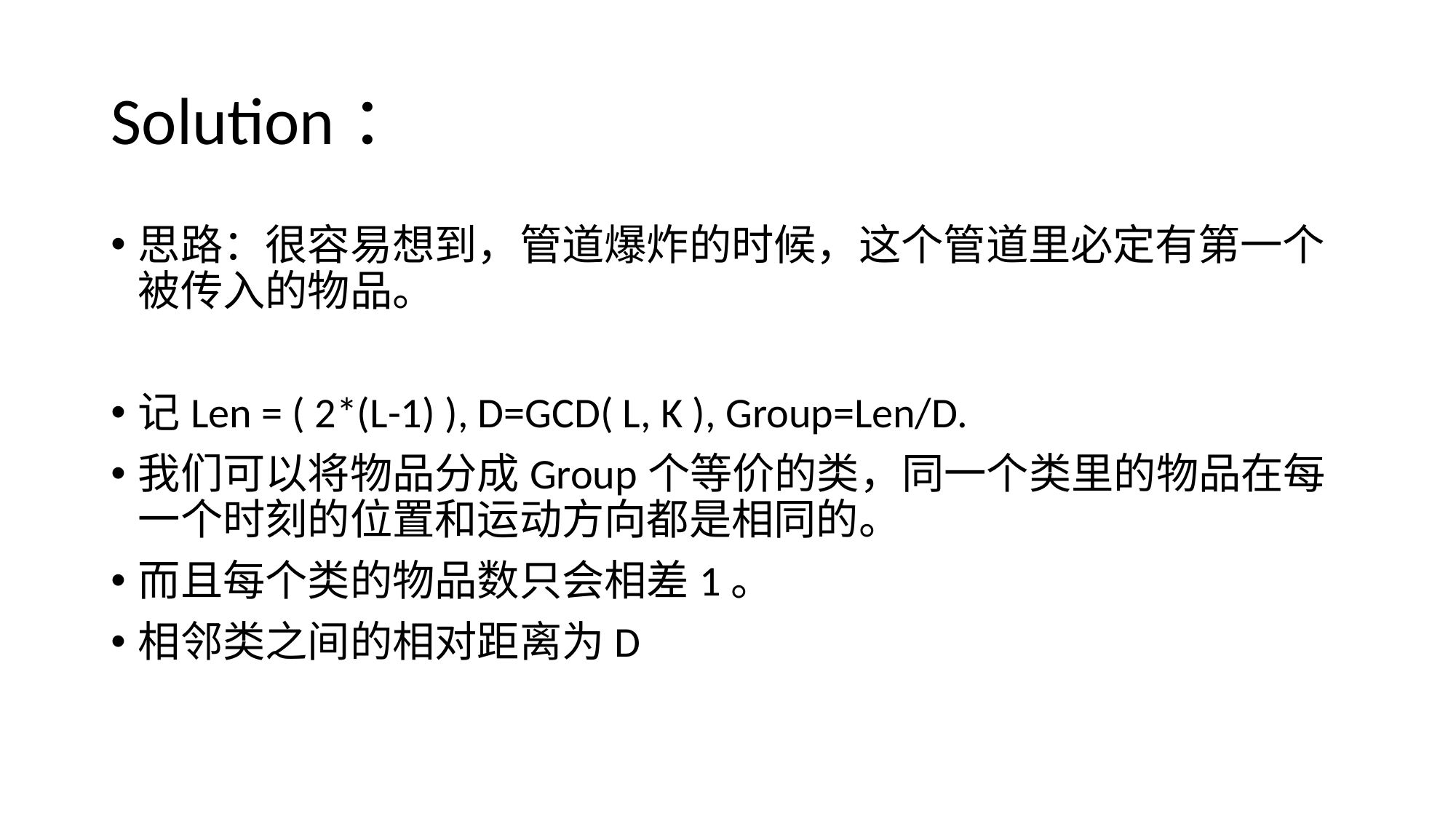

# Solution：
思路：很容易想到，管道爆炸的时候，这个管道里必定有第一个被传入的物品。

记Len = ( 2*(L-1) ), D=GCD( L, K ), Group=Len/D.
我们可以将物品分成Group个等价的类，同一个类里的物品在每一个时刻的位置和运动方向都是相同的。
而且每个类的物品数只会相差1。
相邻类之间的相对距离为D